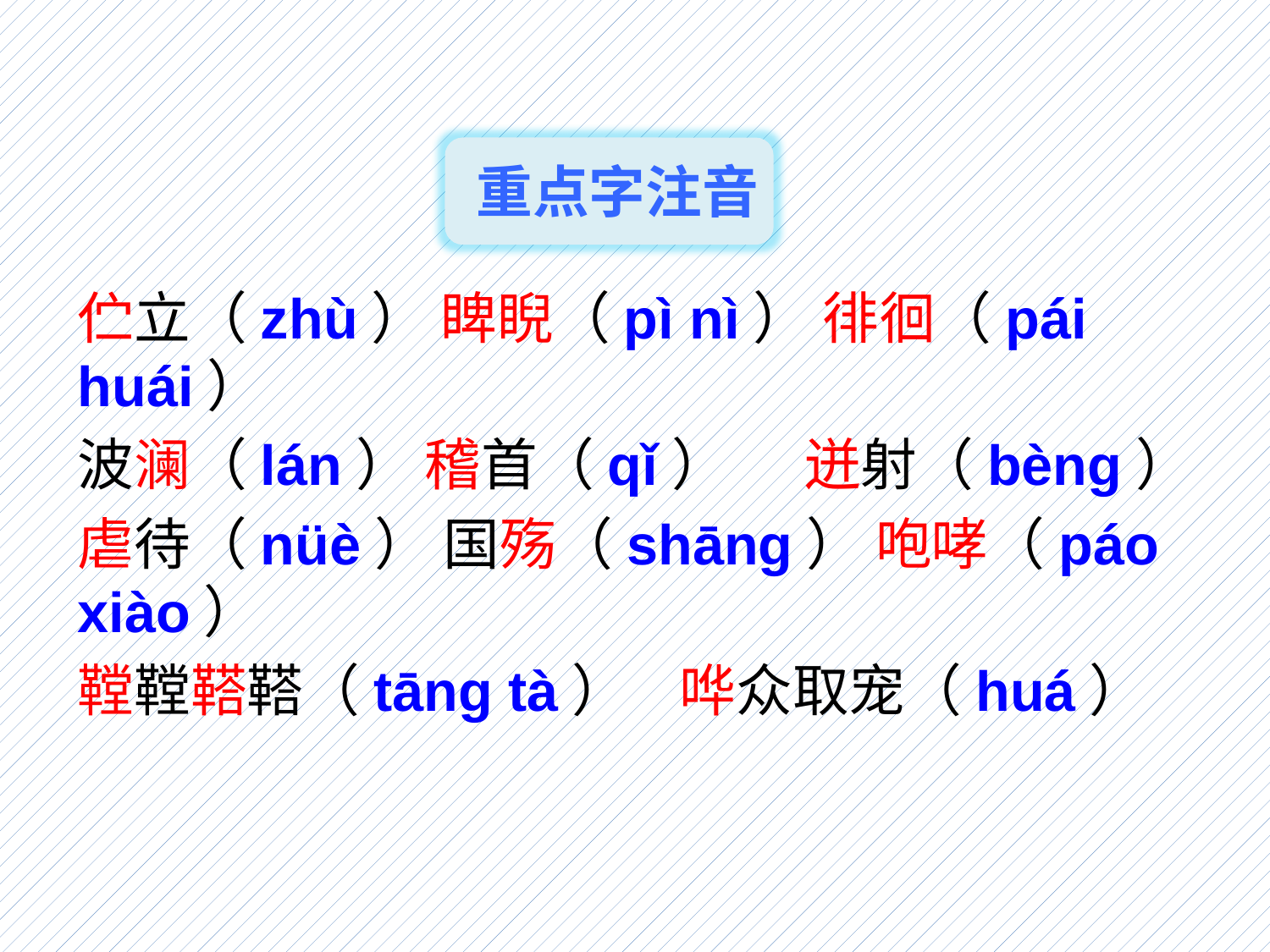

重点字注音
伫立（zhù） 睥睨（pì nì） 徘徊（pái huái）
波澜（lán） 稽首（qǐ）      迸射（bèng）
虐待（nüè） 国殇（shāng） 咆哮（páo xiào）
鞺鞺鞳鞳（tāng tà）    哗众取宠（huá）